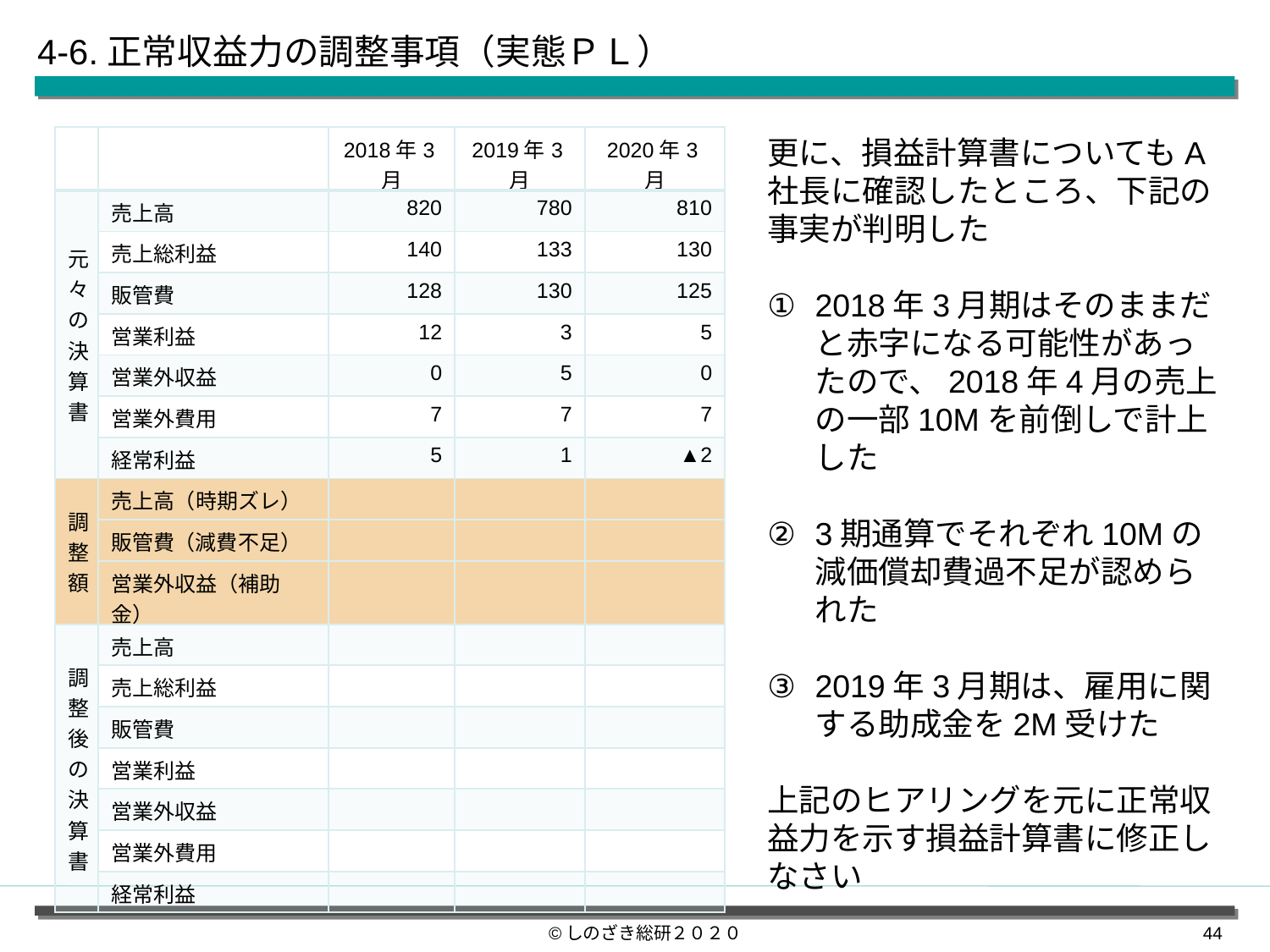

4-6.正常収益力の調整事項（実態ＰＬ）
|  |  | 2018年3月 | 2019年3月 | 2020年3月 |
| --- | --- | --- | --- | --- |
| 元々の決算書 | 売上高 | 820 | 780 | 810 |
|  | 売上総利益 | 140 | 133 | 130 |
|  | 販管費 | 128 | 130 | 125 |
|  | 営業利益 | 12 | 3 | 5 |
|  | 営業外収益 | 0 | 5 | 0 |
|  | 営業外費用 | 7 | 7 | 7 |
|  | 経常利益 | 5 | 1 | ▲2 |
| 調整額 | 売上高（時期ズレ） |  |  |  |
|  | 販管費（減費不足） |  |  |  |
|  | 営業外収益（補助金） |  |  |  |
| 調整後の決算書 | 売上高 |  |  |  |
|  | 売上総利益 |  |  |  |
|  | 販管費 |  |  |  |
|  | 営業利益 |  |  |  |
|  | 営業外収益 |  |  |  |
|  | 営業外費用 |  |  |  |
|  | 経常利益 |  |  |  |
更に、損益計算書についてもA社長に確認したところ、下記の事実が判明した

2018年3月期はそのままだと赤字になる可能性があったので、2018年4月の売上の一部10Mを前倒しで計上した

3期通算でそれぞれ10Mの減価償却費過不足が認められた

2019年3月期は、雇用に関する助成金を2M受けた

上記のヒアリングを元に正常収益力を示す損益計算書に修正しなさい

©しのざき総研２０２０
44